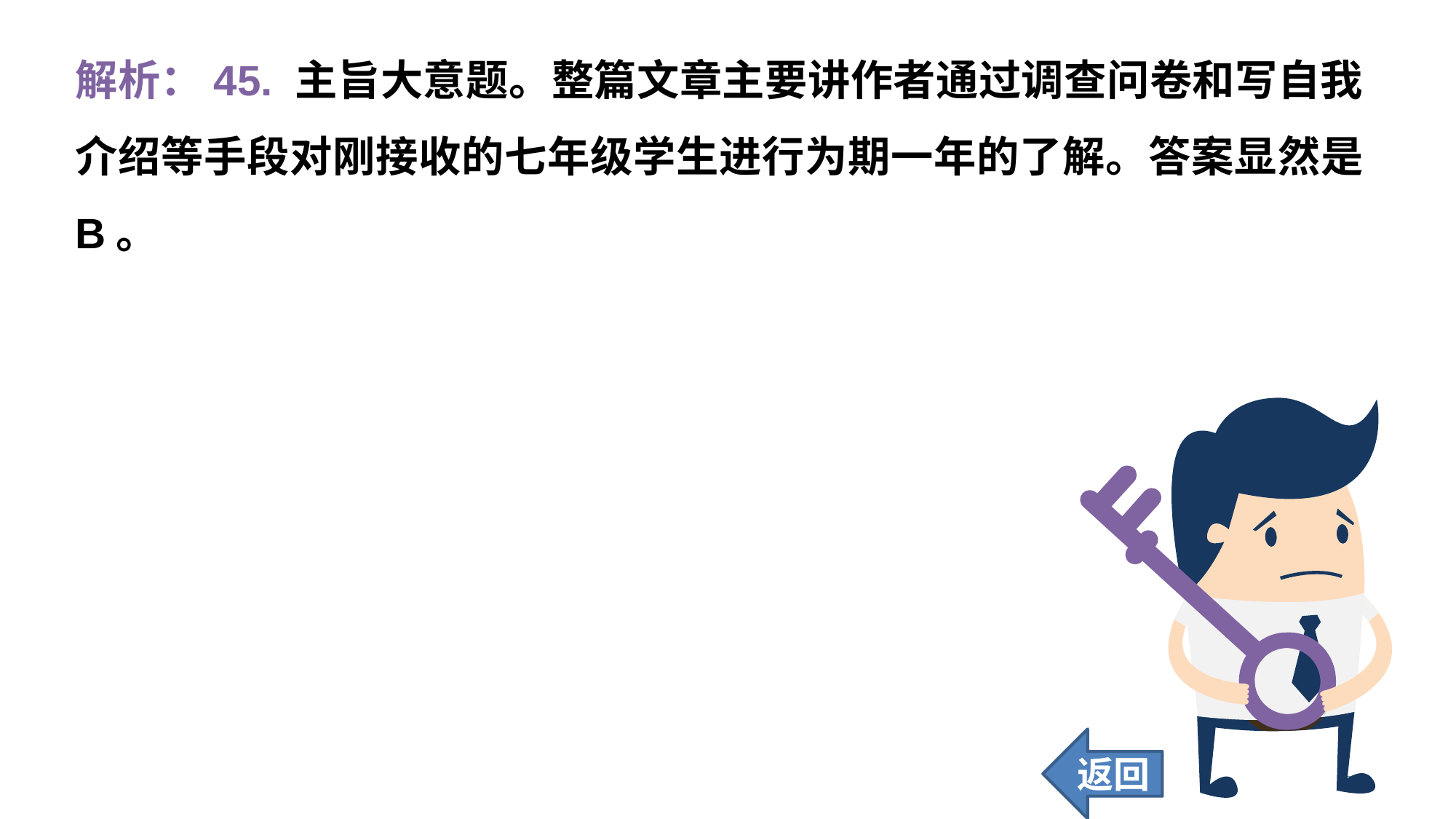

解析：45. 主旨大意题。整篇文章主要讲作者通过调查问卷和写自我介绍等手段对刚接收的七年级学生进行为期一年的了解。答案显然是 B。

返回
373